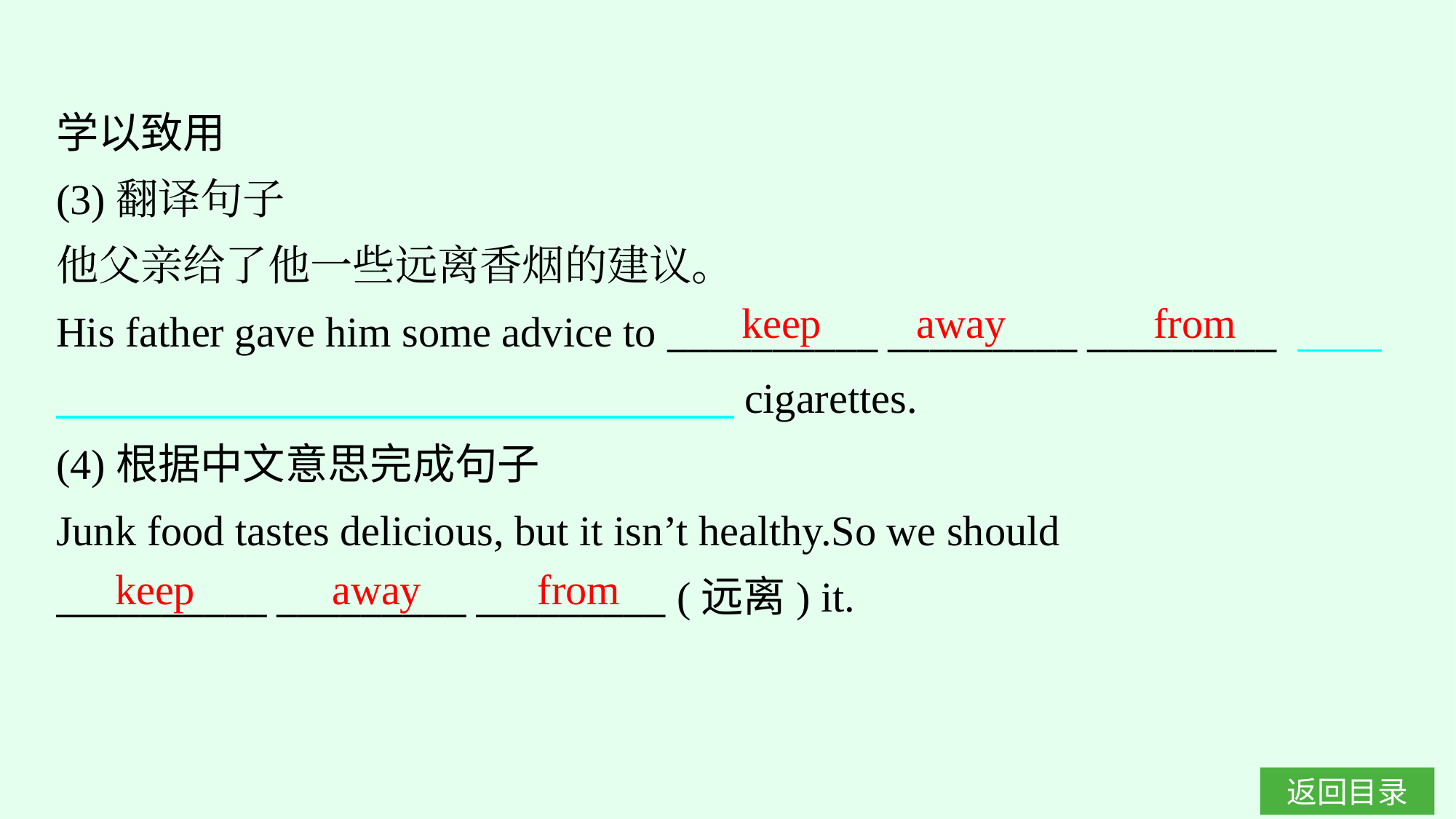

学以致用
(3)翻译句子
他父亲给了他一些远离香烟的建议。
His father gave him some advice to __________ _________ _________ 　　　　　　　　　　　　　　　　　　cigarettes.
(4)根据中文意思完成句子
Junk food tastes delicious, but it isn’t healthy.So we should
__________ _________ _________ (远离) it.
keep         away              from
keep             away           from